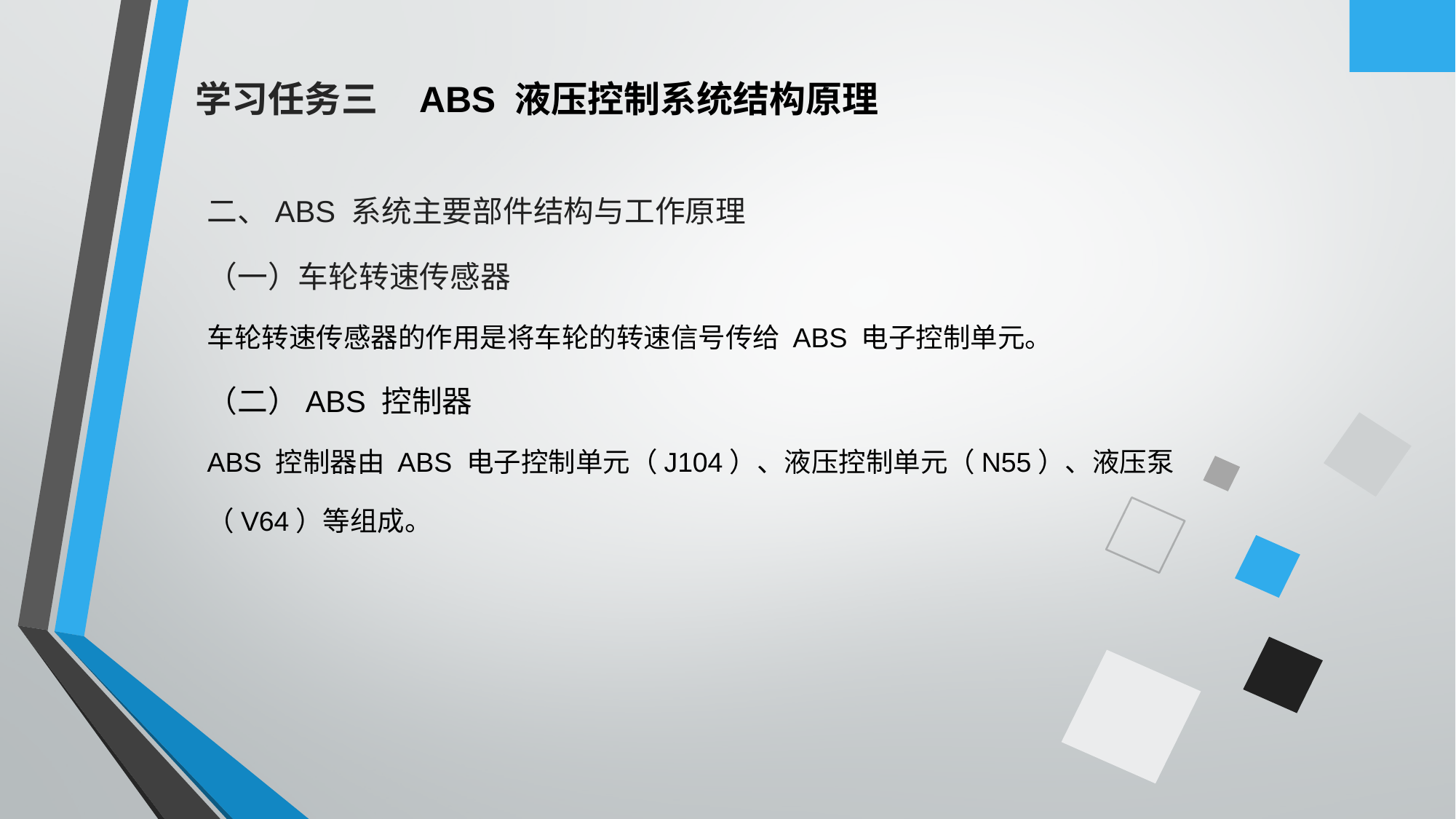

学习任务三    ABS 液压控制系统结构原理

二、ABS 系统主要部件结构与工作原理
（一）车轮转速传感器
车轮转速传感器的作用是将车轮的转速信号传给 ABS 电子控制单元。
（二）ABS 控制器
ABS 控制器由 ABS 电子控制单元（J104）、液压控制单元（N55）、液压泵
（V64）等组成。